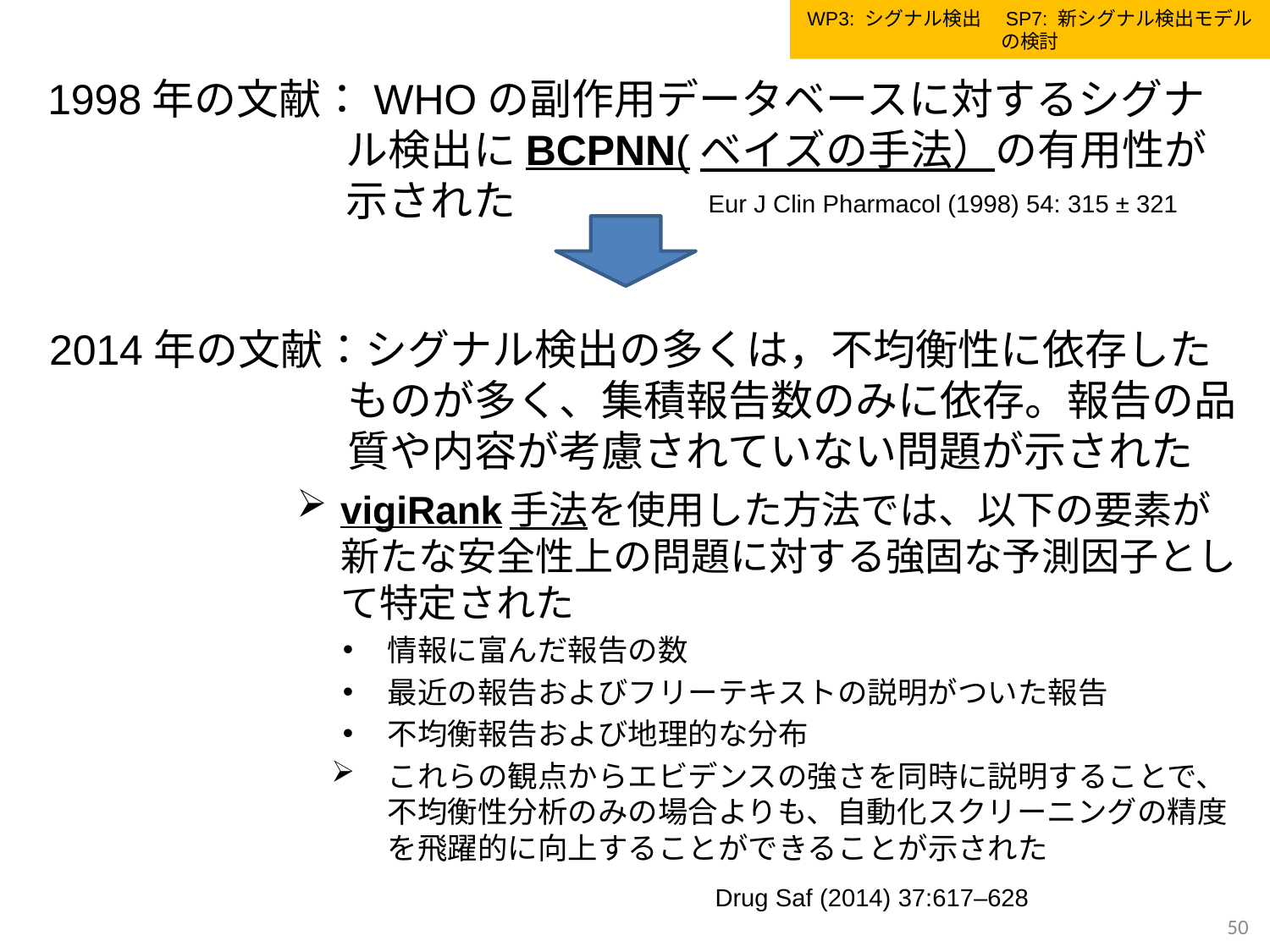

WP3: シグナル検出　SP7: 新シグナル検出モデルの検討
1998年の文献：WHOの副作用データベースに対するシグナル検出にBCPNN(ベイズの手法）の有用性が示された

Eur J Clin Pharmacol (1998) 54: 315 ± 321

2014年の文献：シグナル検出の多くは，不均衡性に依存したものが多く、集積報告数のみに依存。報告の品質や内容が考慮されていない問題が示された
vigiRank手法を使用した方法では、以下の要素が新たな安全性上の問題に対する強固な予測因子として特定された
情報に富んだ報告の数
最近の報告およびフリーテキストの説明がついた報告
不均衡報告および地理的な分布
これらの観点からエビデンスの強さを同時に説明することで、不均衡性分析のみの場合よりも、自動化スクリーニングの精度を飛躍的に向上することができることが示された
Drug Saf (2014) 37:617–628
50